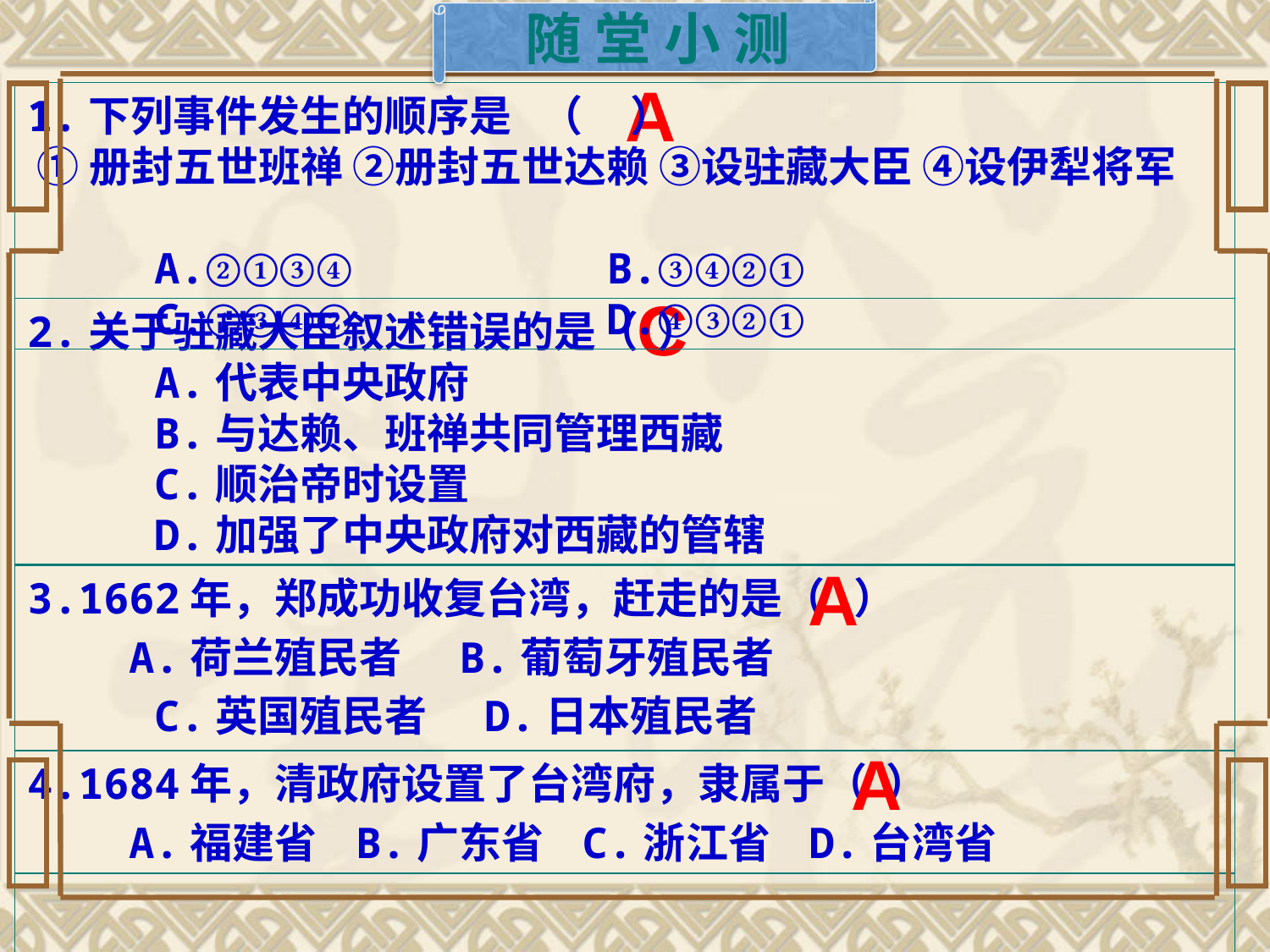

随 堂 小 测
A

1.下列事件发生的顺序是   （     ）
 ①册封五世班禅 ②册封五世达赖 ③设驻藏大臣 ④设伊犁将军
     A.②①③④          B.③④②①
     C.①③④②          D.④③②①
C
2.关于驻藏大臣叙述错误的是（  ）
     A.代表中央政府
     B.与达赖、班禅共同管理西藏
     C.顺治帝时设置
     D.加强了中央政府对西藏的管辖

A
3.1662年，郑成功收复台湾，赶走的是（   ）
    A.荷兰殖民者     B.葡萄牙殖民者
     C.英国殖民者     D.日本殖民者
A
4.1684年，清政府设置了台湾府，隶属于（  ）
    A.福建省   B.广东省   C.浙江省   D.台湾省